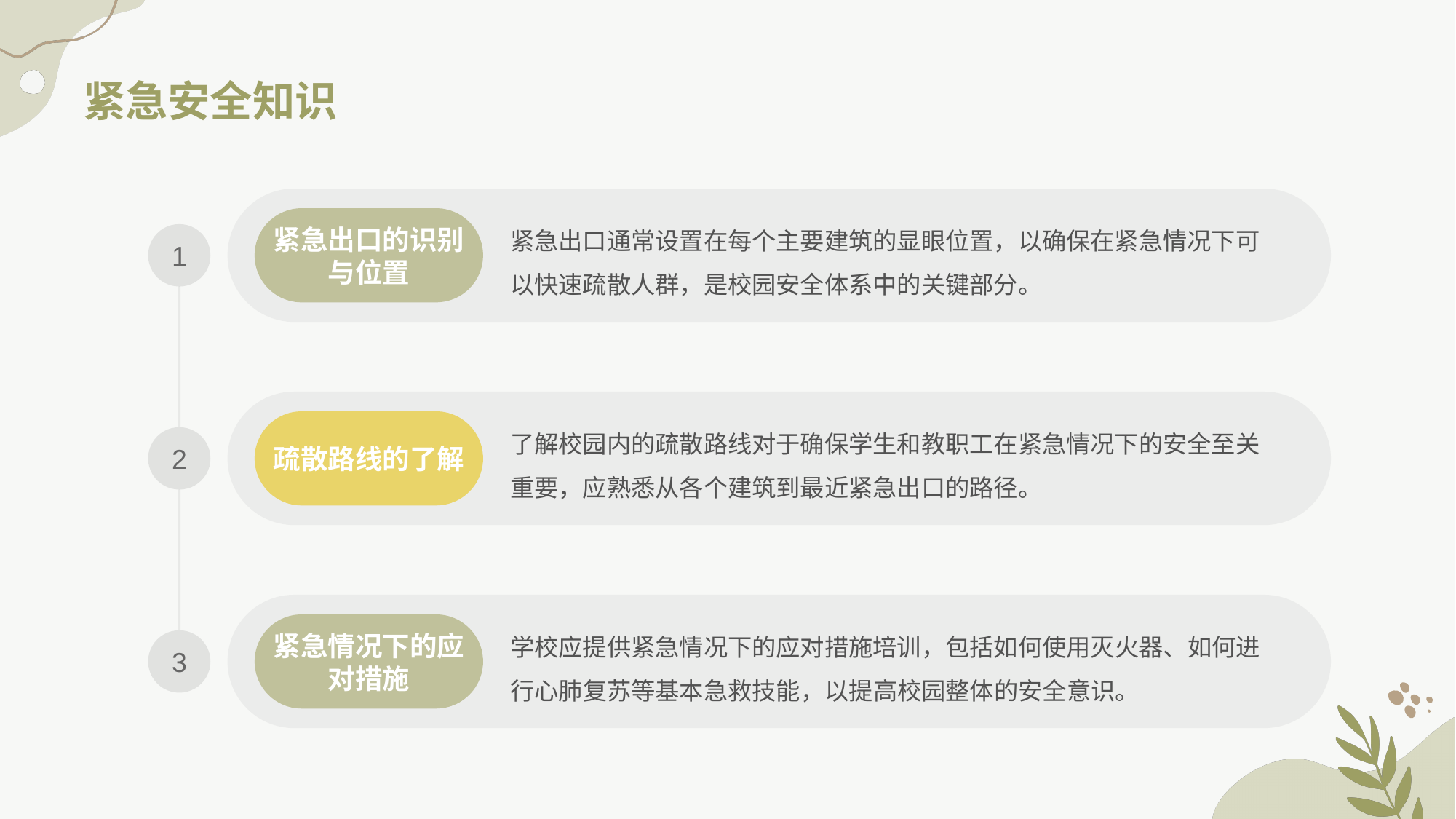

紧急安全知识

紧急出口通常设置在每个主要建筑的显眼位置，以确保在紧急情况下可以快速疏散人群，是校园安全体系中的关键部分。
紧急出口的识别与位置
1

了解校园内的疏散路线对于确保学生和教职工在紧急情况下的安全至关重要，应熟悉从各个建筑到最近紧急出口的路径。
疏散路线的了解
2

学校应提供紧急情况下的应对措施培训，包括如何使用灭火器、如何进行心肺复苏等基本急救技能，以提高校园整体的安全意识。
紧急情况下的应对措施
3